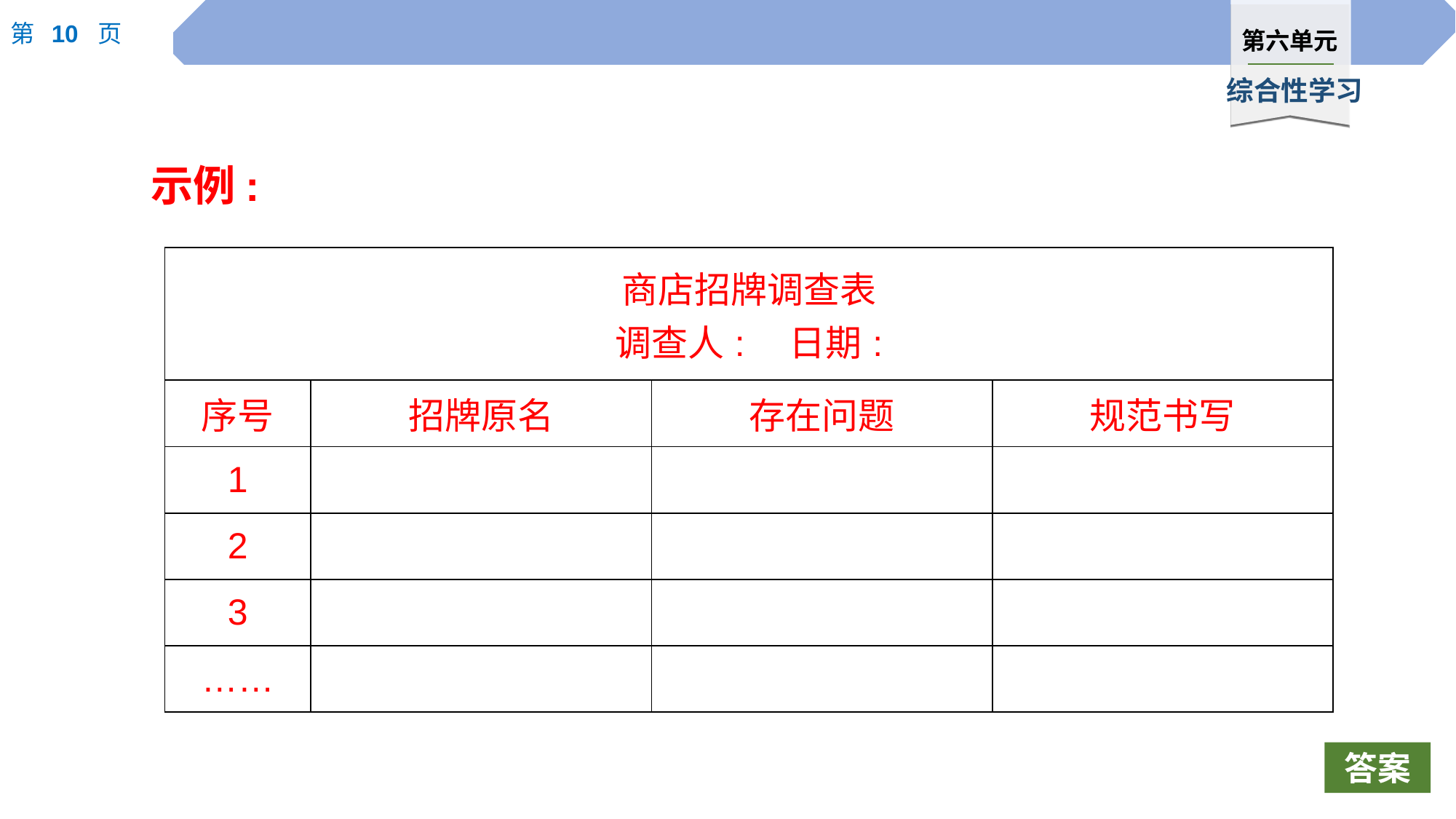

示例:
| 商店招牌调查表 调查人:　日期: |  |  |  |
| --- | --- | --- | --- |
| 序号 | 招牌原名 | 存在问题 | 规范书写 |
| 1 |  |  |  |
| 2 |  |  |  |
| 3 |  |  |  |
| …… |  |  |  |
答案